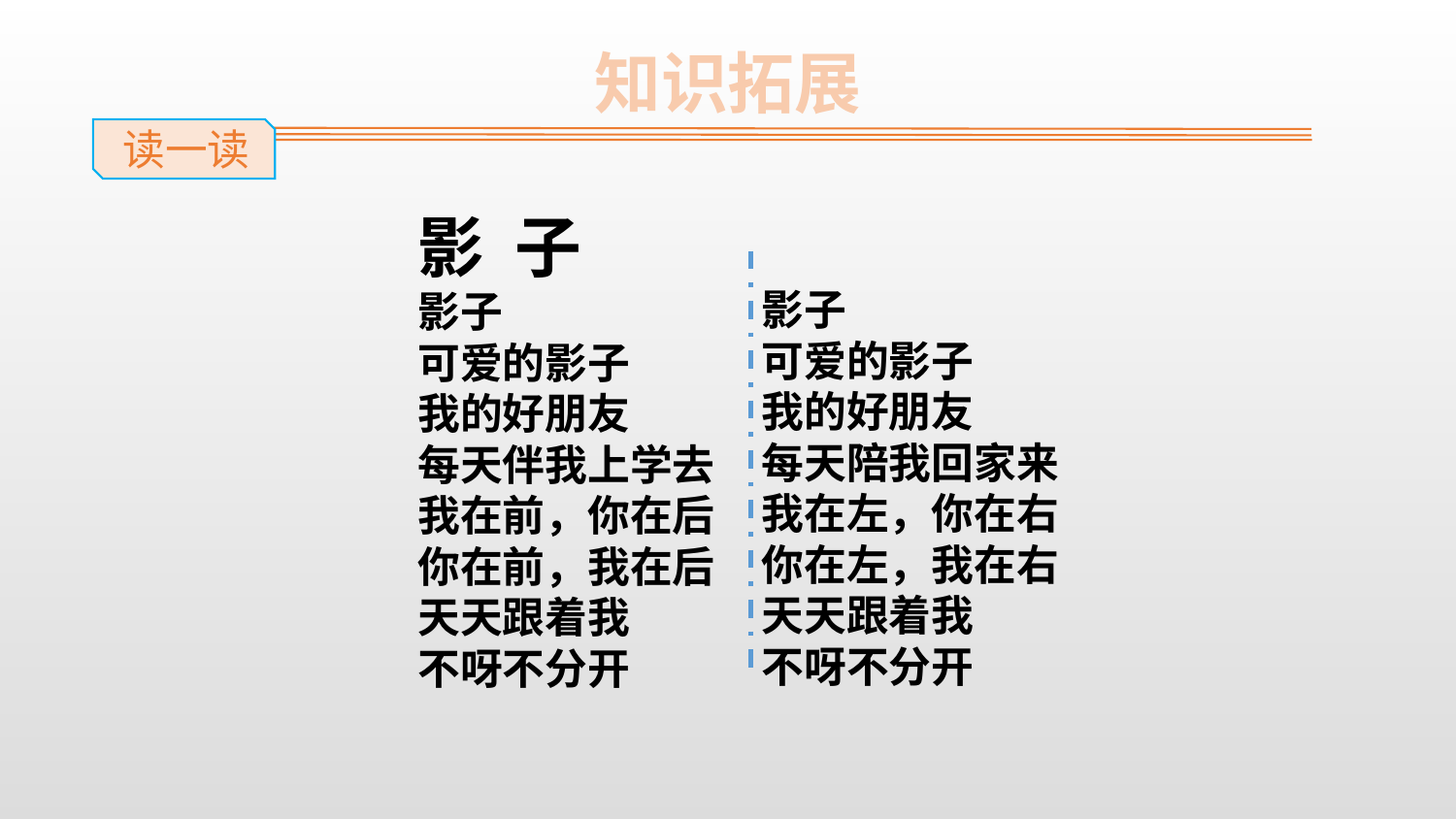

知识拓展
读一读

影  子
影子
可爱的影子
我的好朋友
每天伴我上学去
我在前，你在后
你在前，我在后
天天跟着我
不呀不分开

影子
可爱的影子
我的好朋友
每天陪我回家来
我在左，你在右
你在左，我在右
天天跟着我
不呀不分开